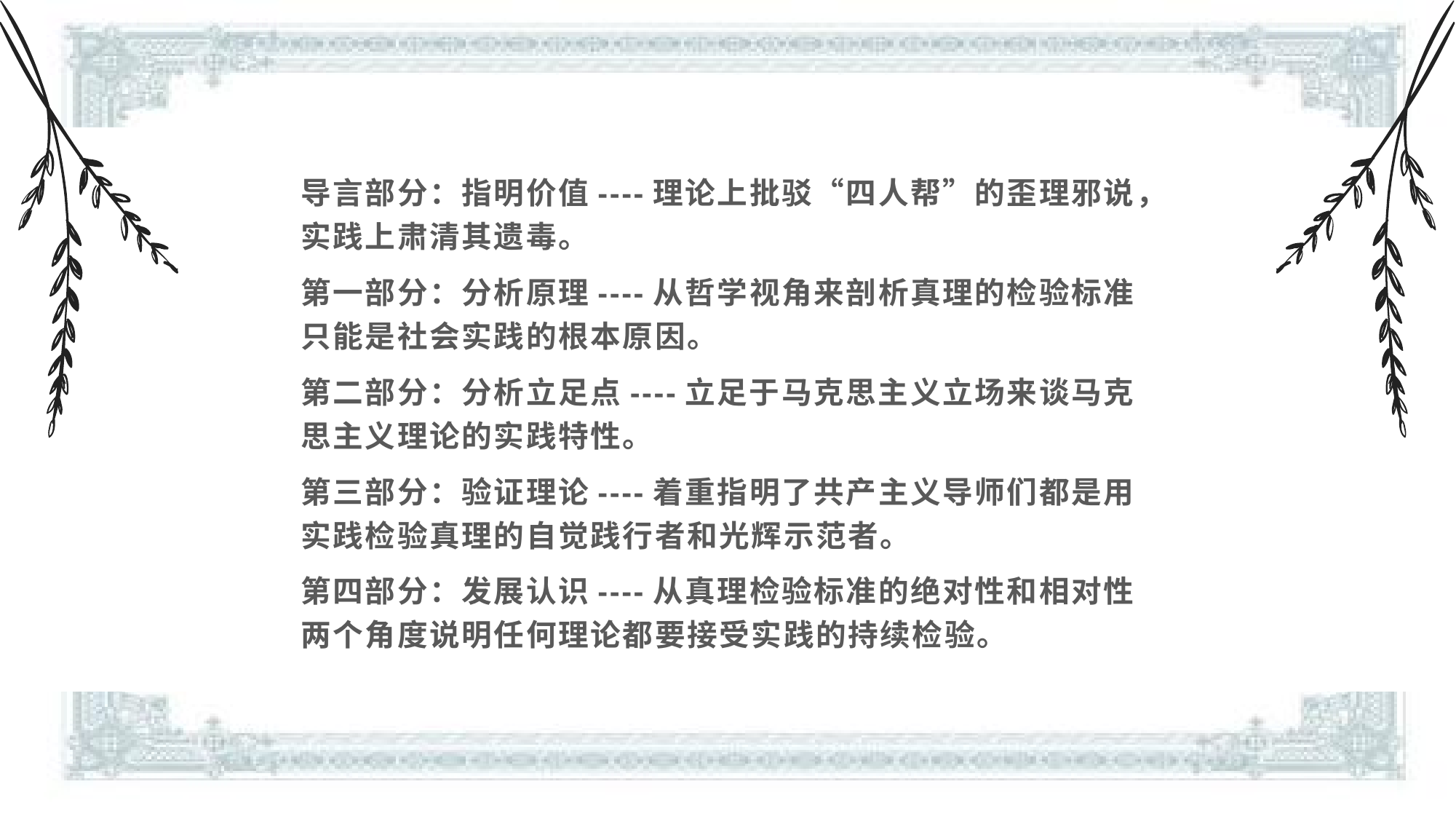

导言部分：指明价值----理论上批驳“四人帮”的歪理邪说，实践上肃清其遗毒。
第一部分：分析原理----从哲学视角来剖析真理的检验标准只能是社会实践的根本原因。
第二部分：分析立足点----立足于马克思主义立场来谈马克思主义理论的实践特性。
第三部分：验证理论----着重指明了共产主义导师们都是用实践检验真理的自觉践行者和光辉示范者。
第四部分：发展认识----从真理检验标准的绝对性和相对性两个角度说明任何理论都要接受实践的持续检验。